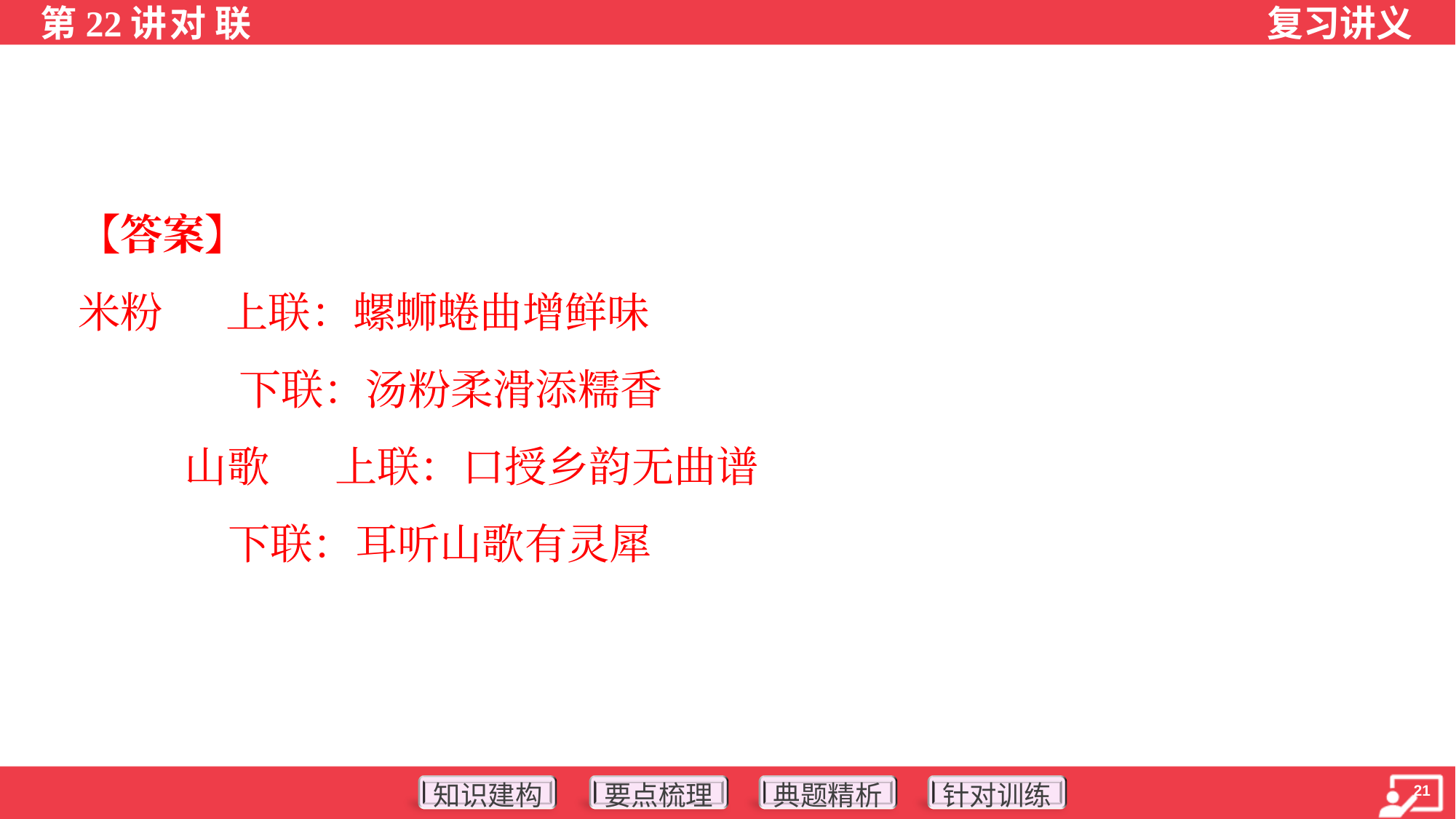

【答案】
米粉      上联：螺蛳蜷曲增鲜味
    下联：汤粉柔滑添糯香
山歌      上联：口授乡韵无曲谱
下联：耳听山歌有灵犀